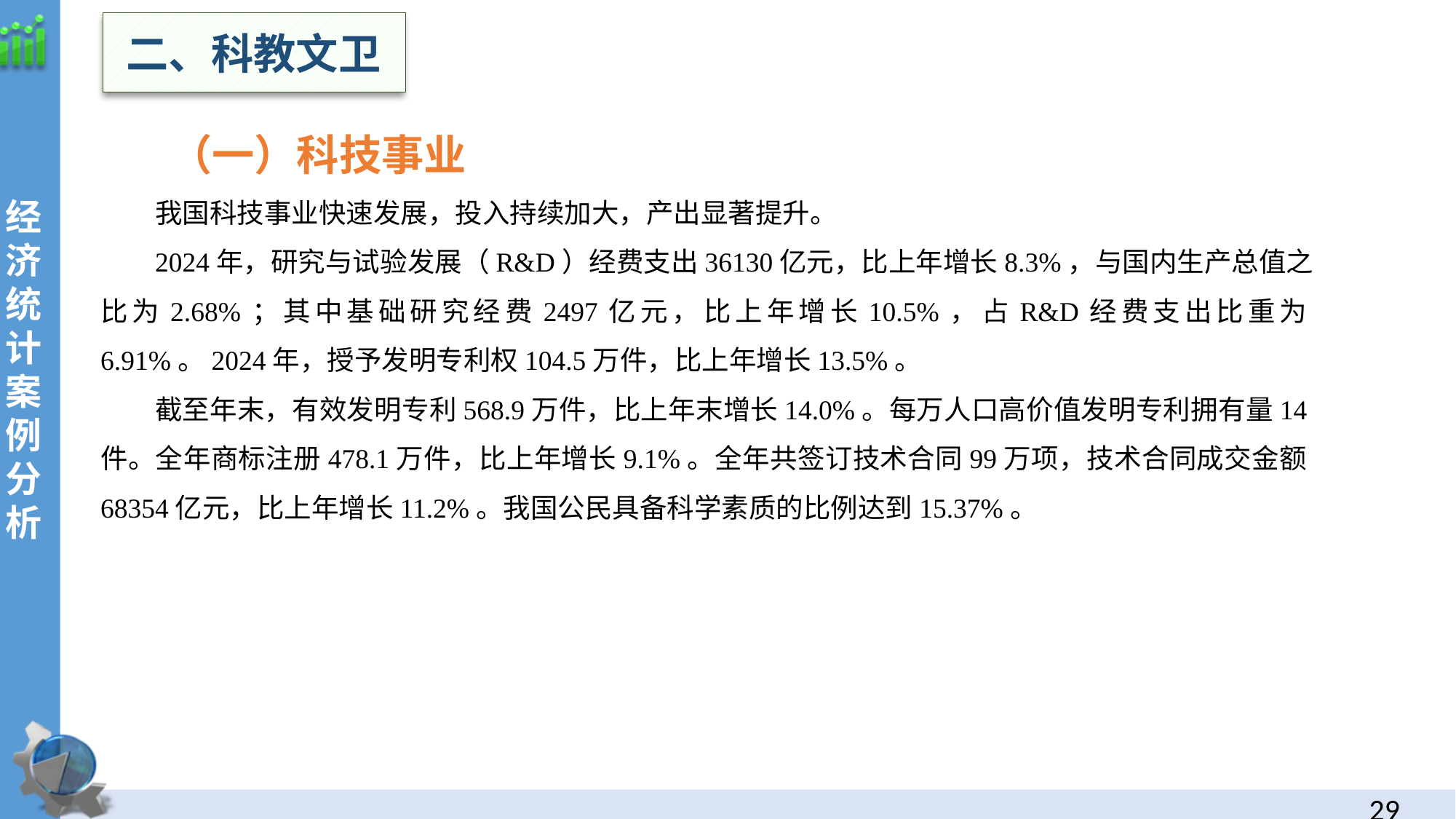

二、科教文卫
   （一）科技事业
我国科技事业快速发展，投入持续加大，产出显著提升。
2024年，研究与试验发展（R&D）经费支出36130亿元，比上年增长8.3%，与国内生产总值之比为2.68%；其中基础研究经费2497亿元，比上年增长10.5%，占R&D经费支出比重为6.91%。2024年，授予发明专利权104.5万件，比上年增长13.5%。
截至年末，有效发明专利568.9万件，比上年末增长14.0%。每万人口高价值发明专利拥有量14件。全年商标注册478.1万件，比上年增长9.1%。全年共签订技术合同99万项，技术合同成交金额68354亿元，比上年增长11.2%。我国公民具备科学素质的比例达到15.37%。
经
济统计案例分析
29